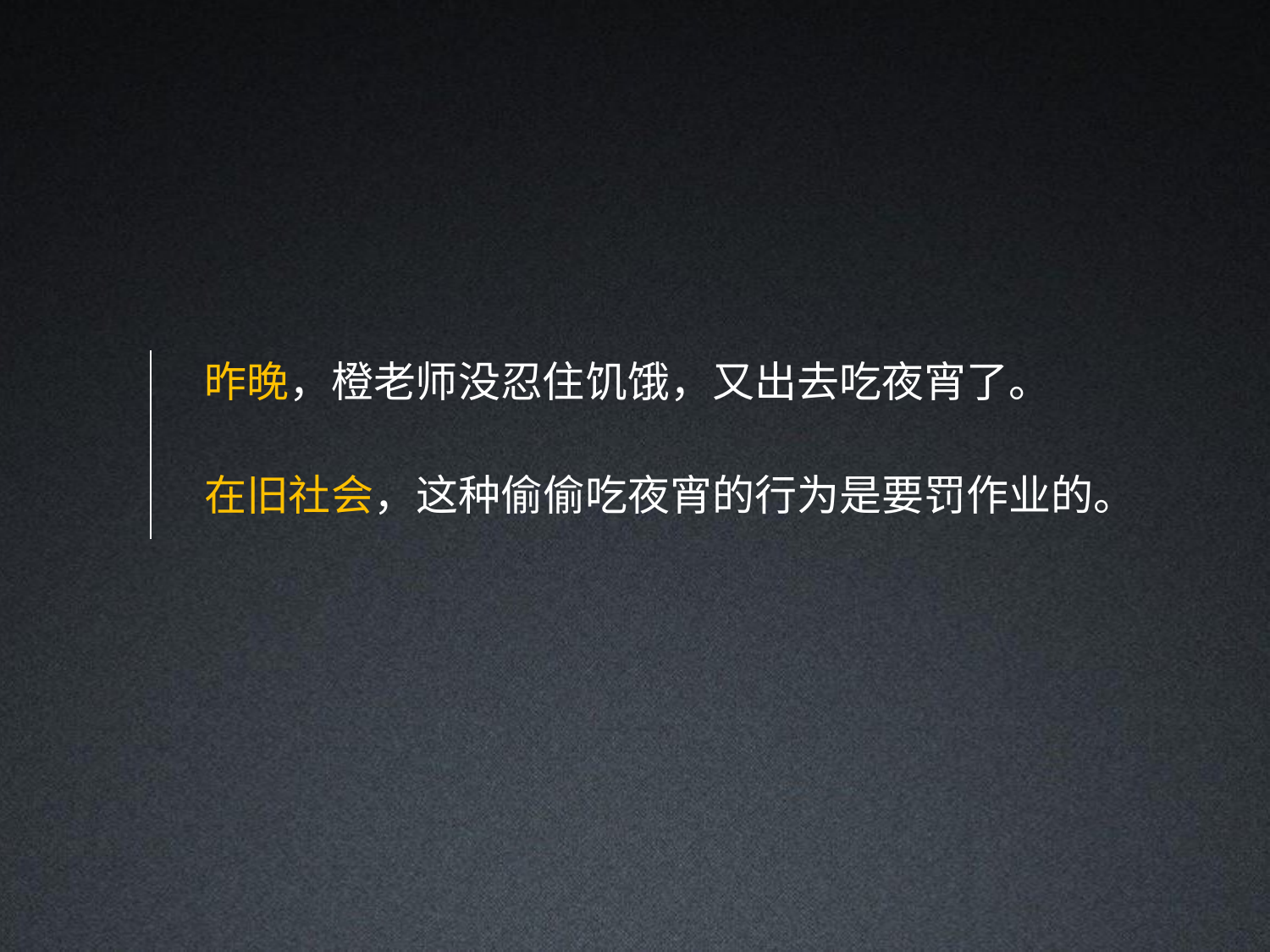

# 昨晚，橙老师没忍住饥饿，又出去吃夜宵了。
在旧社会，这种偷偷吃夜宵的行为是要罚作业的。